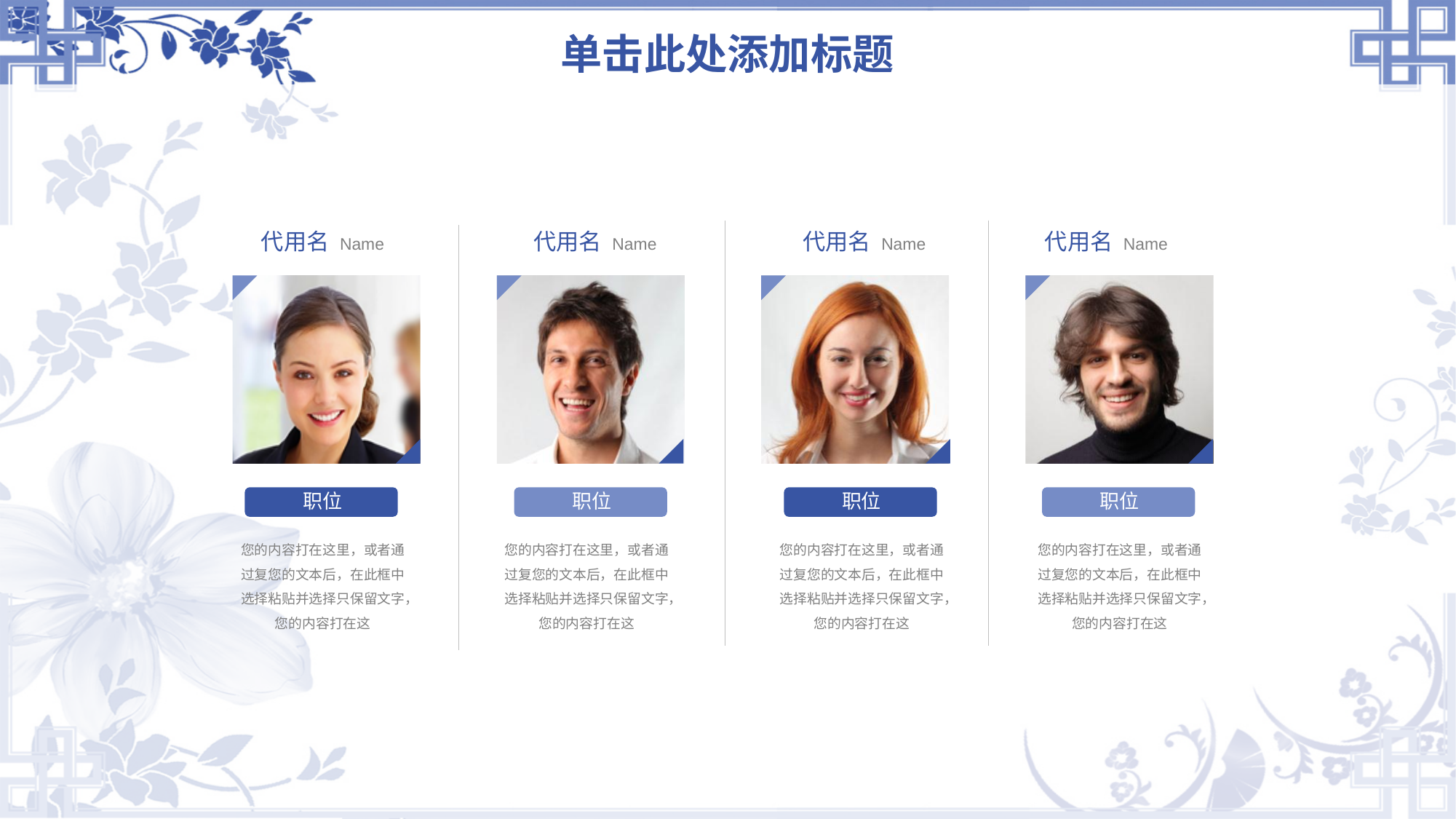

# 单击此处添加标题
代用名 Name
代用名 Name
代用名 Name
代用名 Name

职位

职位

职位

职位

您的内容打在这里，或者通过复您的文本后，在此框中选择粘贴并选择只保留文字，您的内容打在这
您的内容打在这里，或者通过复您的文本后，在此框中选择粘贴并选择只保留文字，您的内容打在这
您的内容打在这里，或者通过复您的文本后，在此框中选择粘贴并选择只保留文字，您的内容打在这
您的内容打在这里，或者通过复您的文本后，在此框中选择粘贴并选择只保留文字，您的内容打在这